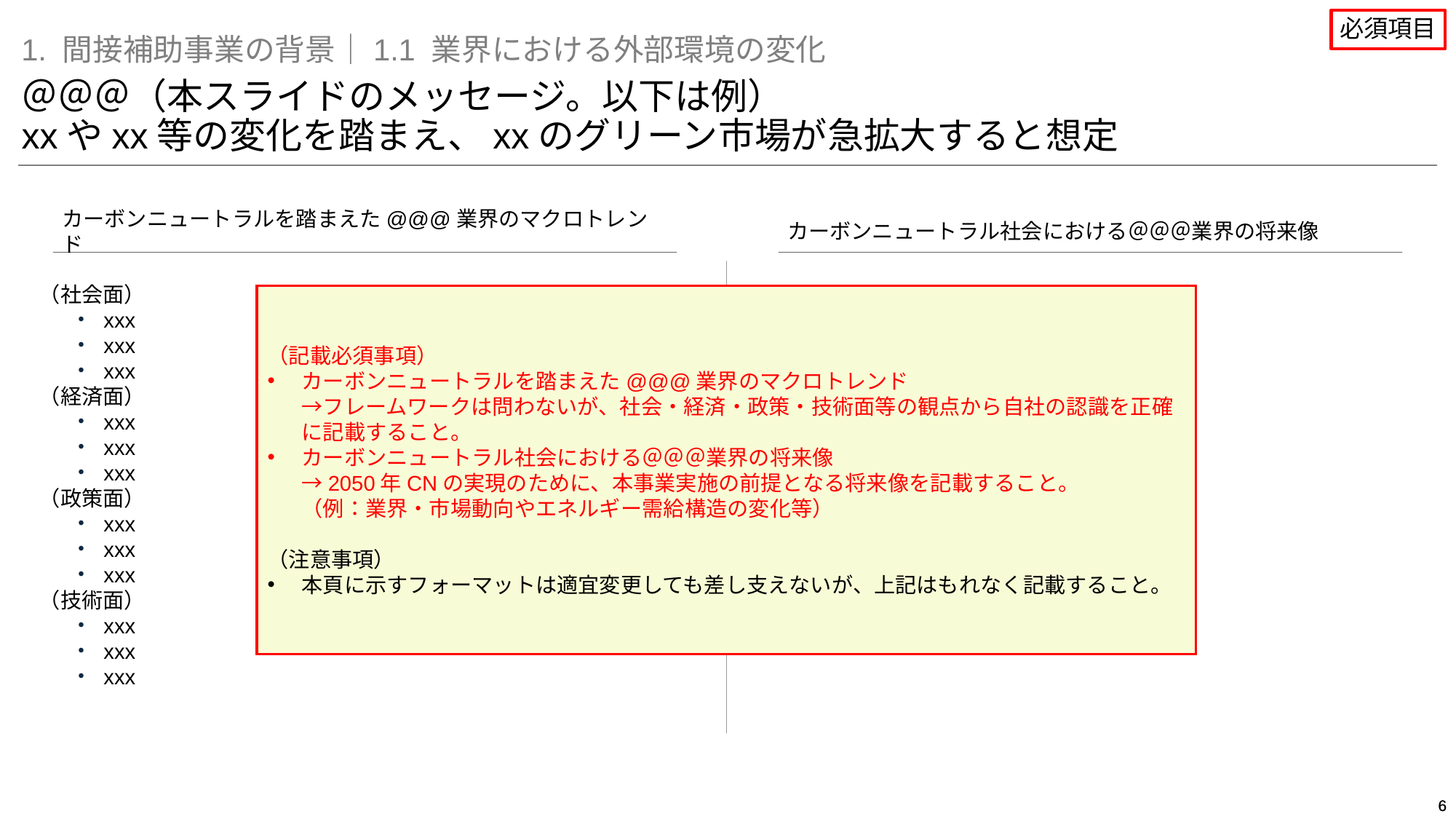

②産業競争力強化への貢献に関する審査
ウ．競争力強化に向けた事業戦略（必須項目）
必須項目
1. 間接補助事業の背景｜1.1 業界における外部環境の変化
＠＠＠（本スライドのメッセージ。以下は例）
xxやxx等の変化を踏まえ、xxのグリーン市場が急拡大すると想定
カーボンニュートラルを踏まえた@@@業界のマクロトレンド
カーボンニュートラル社会における＠＠＠業界の将来像
（社会面）
xxx
xxx
xxx
（経済面）
xxx
xxx
xxx
（政策面）
xxx
xxx
xxx
（技術面）
xxx
xxx
xxx
（記載必須事項）
カーボンニュートラルを踏まえた@@@業界のマクロトレンド
→フレームワークは問わないが、社会・経済・政策・技術面等の観点から自社の認識を正確に記載すること。
カーボンニュートラル社会における＠＠＠業界の将来像
→2050年CNの実現のために、本事業実施の前提となる将来像を記載すること。
（例：業界・市場動向やエネルギー需給構造の変化等）

（注意事項）
本頁に示すフォーマットは適宜変更しても差し支えないが、上記はもれなく記載すること。
 ＞